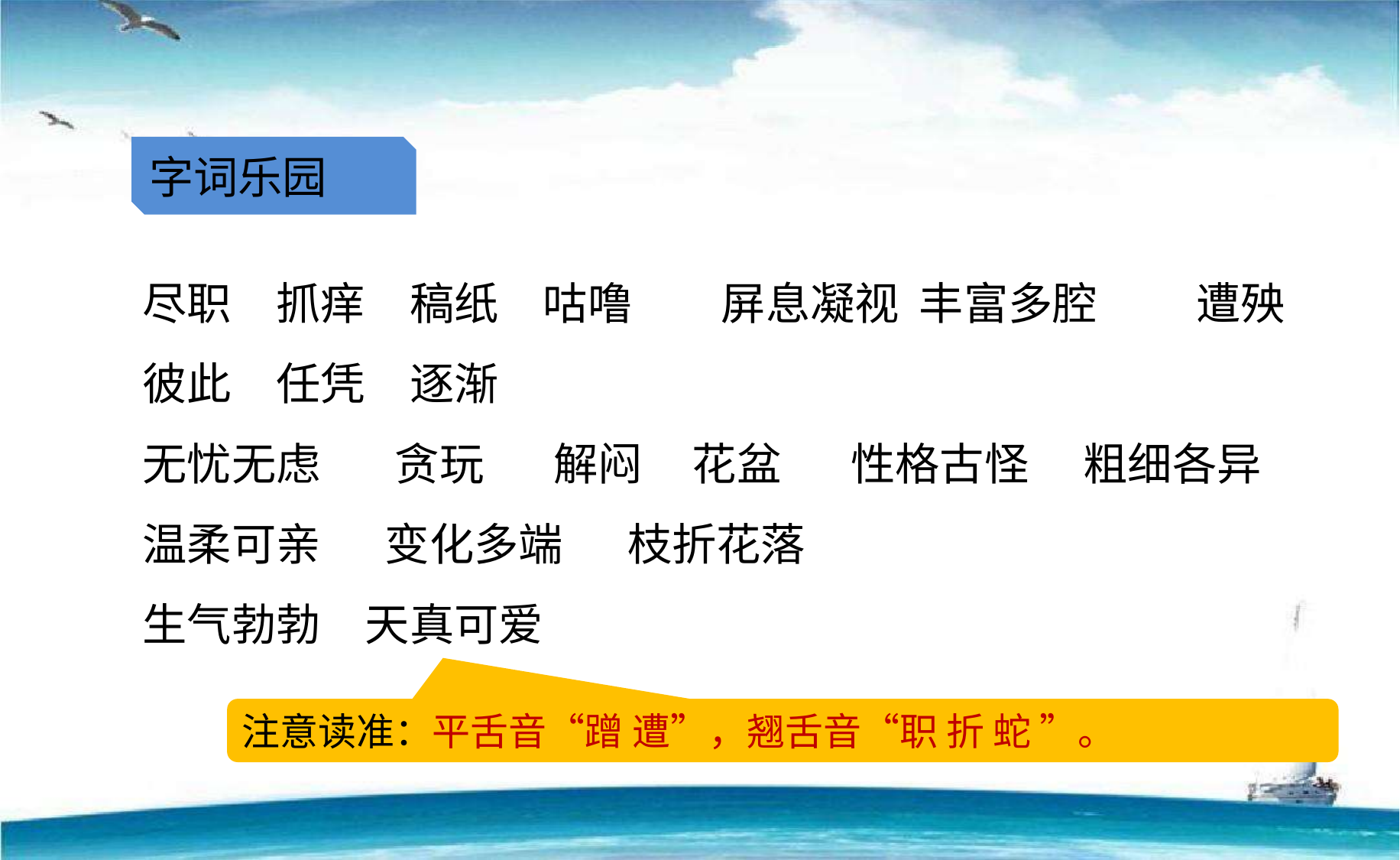

字词乐园

尽职　抓痒　稿纸　咕噜　　屏息凝视  丰富多腔 　　遭殃   彼此　任凭　逐渐
无忧无虑　   贪玩       解闷     花盆       性格古怪　 粗细各异   温柔可亲　  变化多端　  枝折花落
生气勃勃　天真可爱
注意读准：平舌音“蹭 遭”，翘舌音“职 折 蛇 ”。